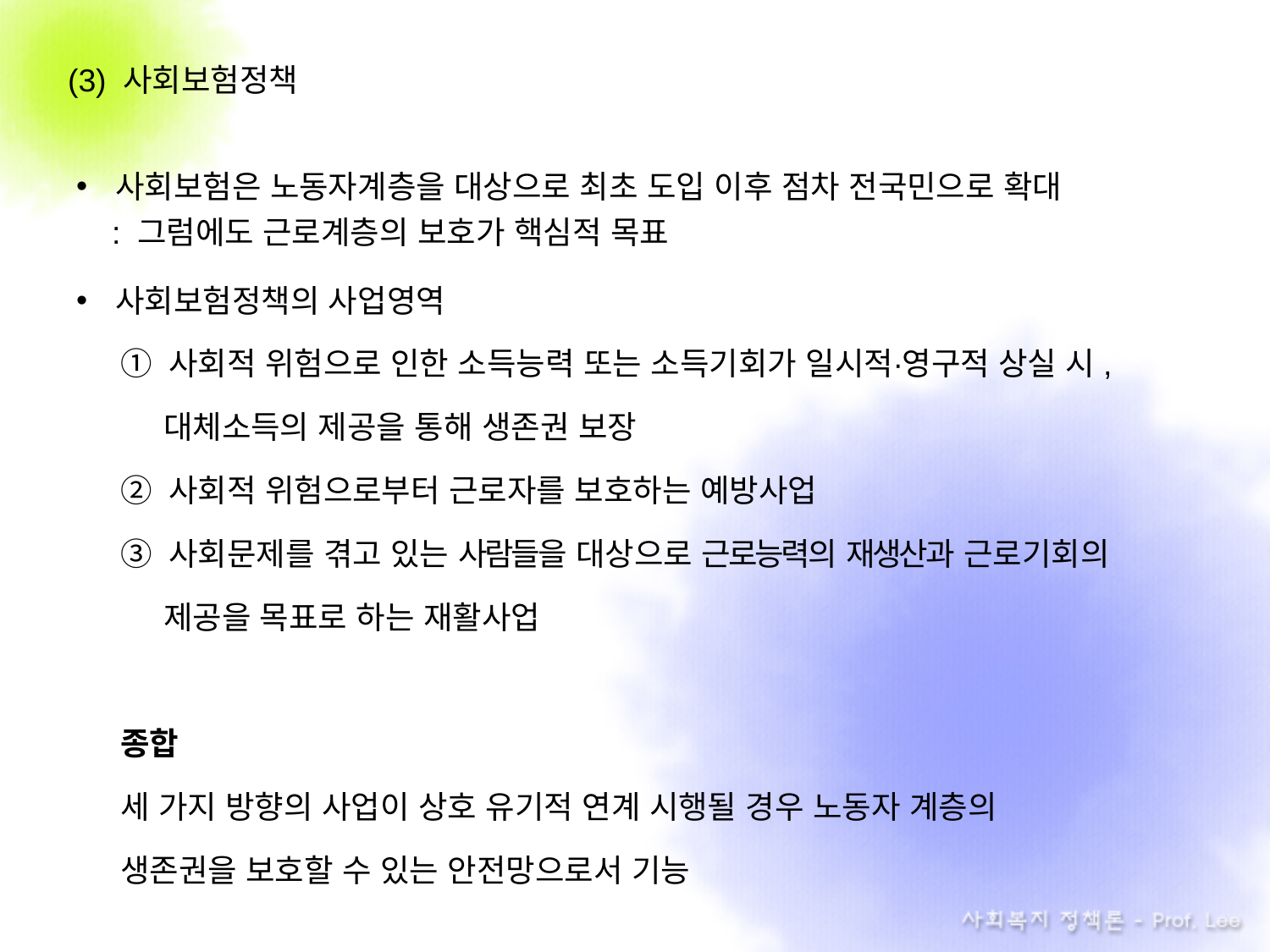

(3) 사회보험정책

사회보험은 노동자계층을 대상으로 최초 도입 이후 점차 전국민으로 확대
    : 그럼에도 근로계층의 보호가 핵심적 목표
사회보험정책의 사업영역
① 사회적 위험으로 인한 소득능력 또는 소득기회가 일시적∙영구적 상실 시,
    대체소득의 제공을 통해 생존권 보장
② 사회적 위험으로부터 근로자를 보호하는 예방사업
③ 사회문제를 겪고 있는 사람들을 대상으로 근로능력의 재생산과 근로기회의
    제공을 목표로 하는 재활사업

종합
세 가지 방향의 사업이 상호 유기적 연계 시행될 경우 노동자 계층의
생존권을 보호할 수 있는 안전망으로서 기능